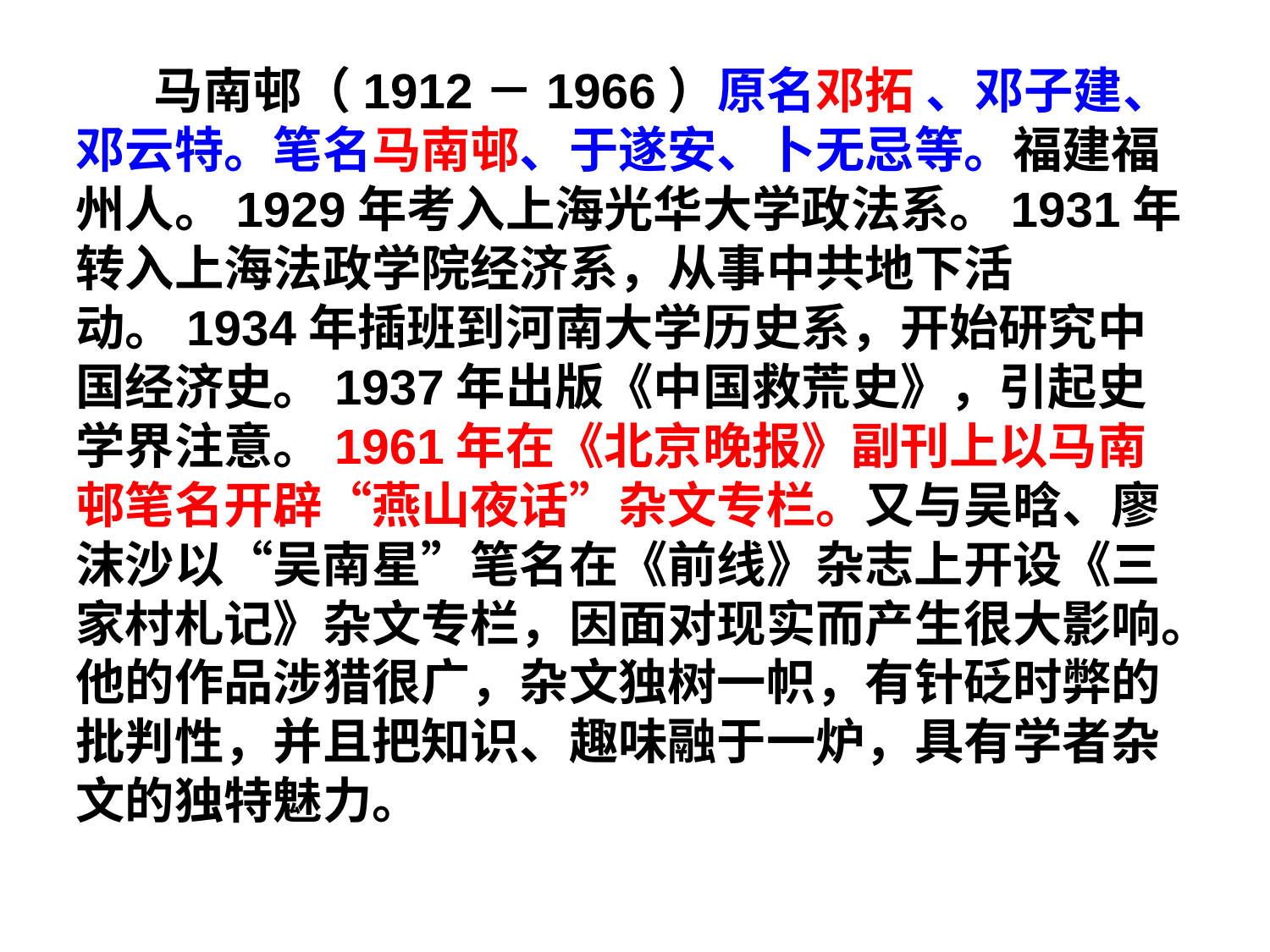

马南邨（1912－1966）原名邓拓 、邓子建、邓云特。笔名马南邨、于遂安、卜无忌等。福建福州人。1929年考入上海光华大学政法系。1931年转入上海法政学院经济系，从事中共地下活动。1934年插班到河南大学历史系，开始研究中国经济史。1937年出版《中国救荒史》，引起史学界注意。1961年在《北京晚报》副刊上以马南邨笔名开辟“燕山夜话”杂文专栏。又与吴晗、廖沫沙以“吴南星”笔名在《前线》杂志上开设《三家村札记》杂文专栏，因面对现实而产生很大影响。他的作品涉猎很广，杂文独树一帜，有针砭时弊的批判性，并且把知识、趣味融于一炉，具有学者杂文的独特魅力。